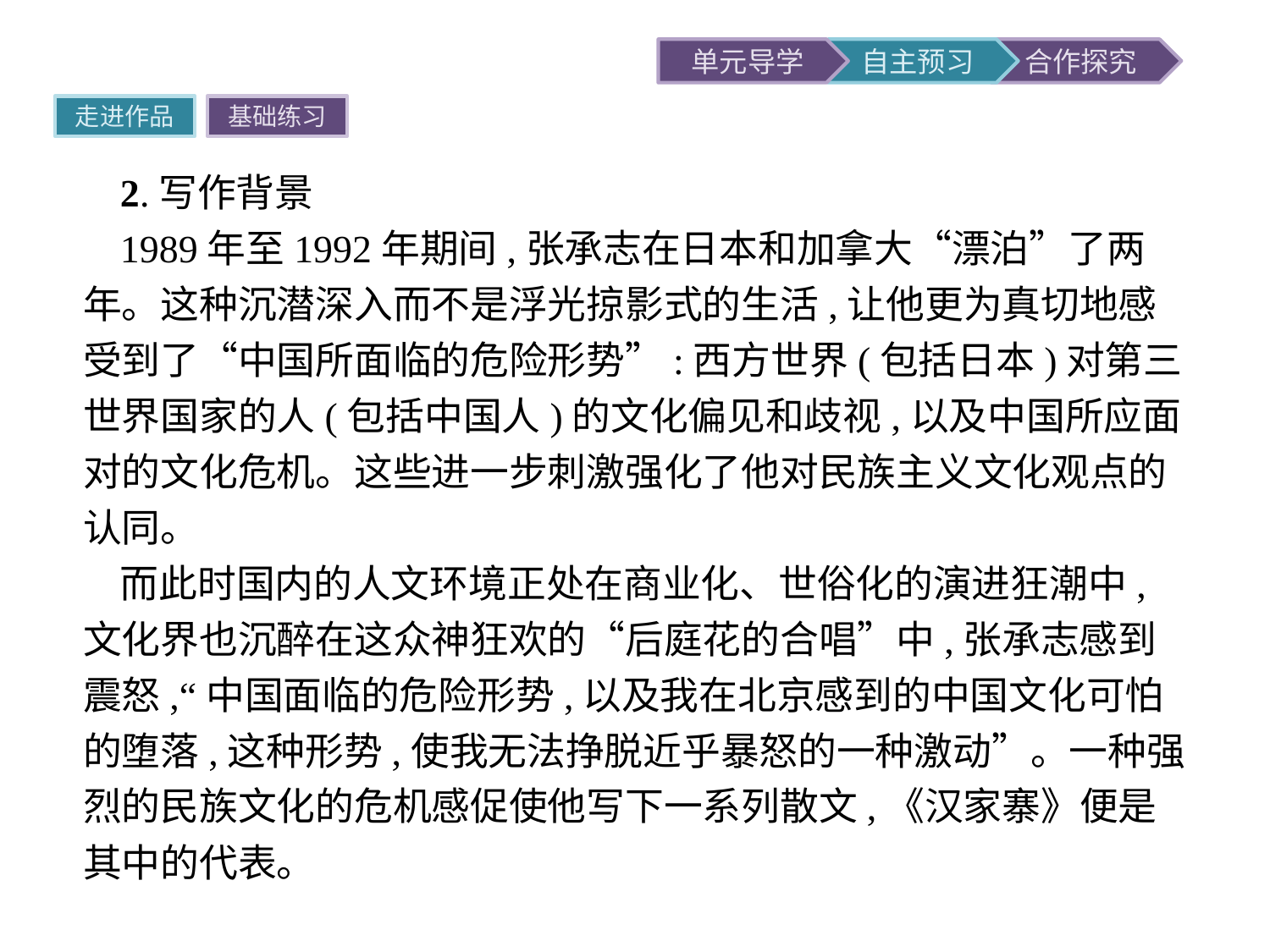

走进作品
基础练习
2.写作背景
1989年至1992年期间,张承志在日本和加拿大“漂泊”了两年。这种沉潜深入而不是浮光掠影式的生活,让他更为真切地感受到了“中国所面临的危险形势”:西方世界(包括日本)对第三世界国家的人(包括中国人)的文化偏见和歧视,以及中国所应面对的文化危机。这些进一步刺激强化了他对民族主义文化观点的认同。
而此时国内的人文环境正处在商业化、世俗化的演进狂潮中,文化界也沉醉在这众神狂欢的“后庭花的合唱”中,张承志感到震怒,“中国面临的危险形势,以及我在北京感到的中国文化可怕的堕落,这种形势,使我无法挣脱近乎暴怒的一种激动”。一种强烈的民族文化的危机感促使他写下一系列散文,《汉家寨》便是其中的代表。